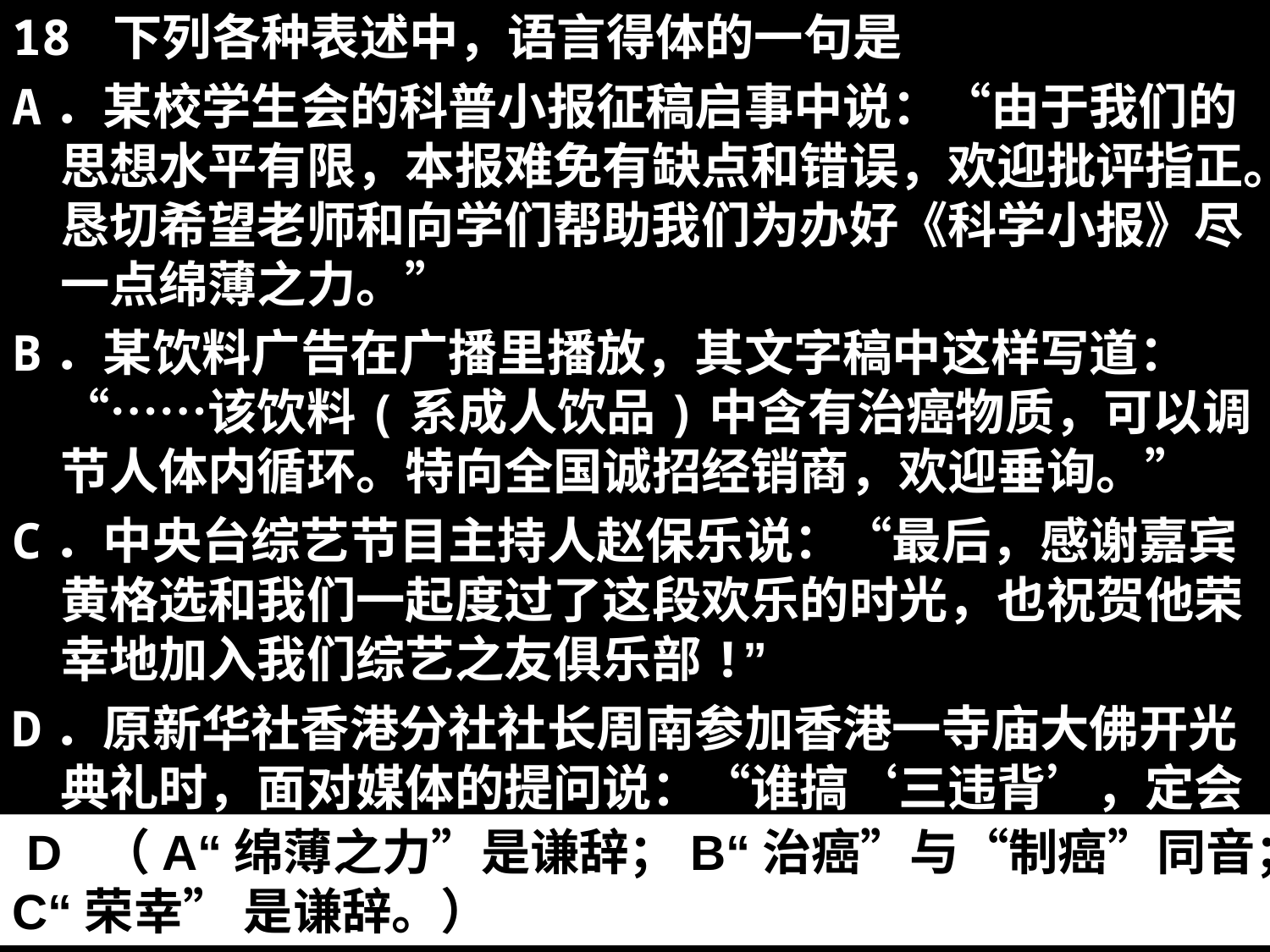

18 下列各种表述中，语言得体的一句是
A．某校学生会的科普小报征稿启事中说：“由于我们的思想水平有限，本报难免有缺点和错误，欢迎批评指正。恳切希望老师和向学们帮助我们为办好《科学小报》尽一点绵薄之力。”
B．某饮料广告在广播里播放，其文字稿中这样写道：“……该饮料(系成人饮品)中含有治癌物质，可以调节人体内循环。特向全国诚招经销商，欢迎垂询。”
C．中央台综艺节目主持人赵保乐说：“最后，感谢嘉宾黄格选和我们一起度过了这段欢乐的时光，也祝贺他荣幸地加入我们综艺之友俱乐部!”
D．原新华社香港分社社长周南参加香港一寺庙大佛开光典礼时，面对媒体的提问说：“谁搞‘三违背’，定会苦海无边，罪过! 罪过！谁搞‘三符合’，自是回头是岸，善哉! 善哉! 阿弥陀佛！”
 D  （A“绵薄之力”是谦辞；B“治癌”与“制癌”同音；C“荣幸” 是谦辞。）